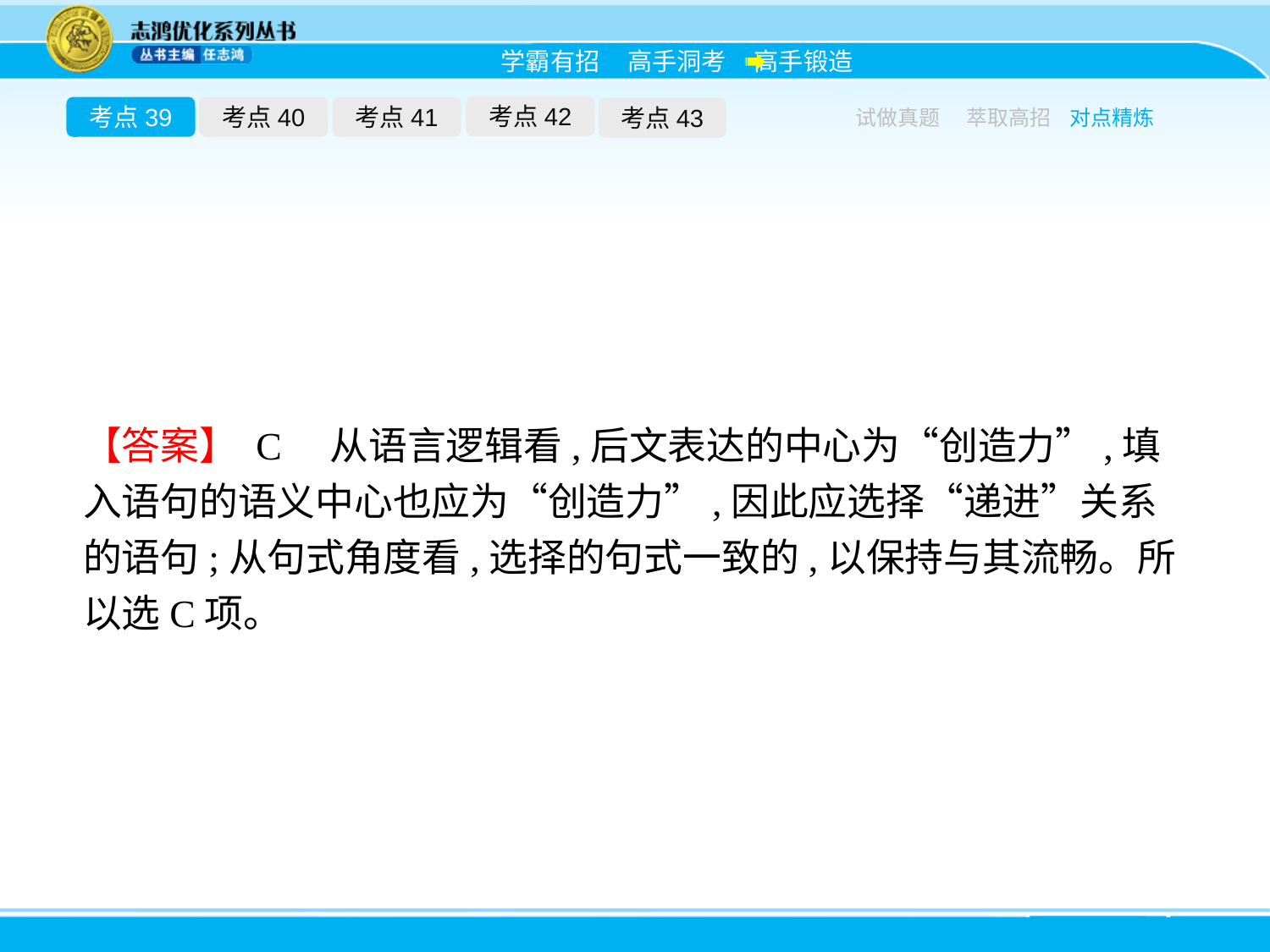

考点42
考点39
考点40
考点41
考点43
试做真题
萃取高招
对点精炼
【答案】 C　从语言逻辑看,后文表达的中心为“创造力”,填入语句的语义中心也应为“创造力”,因此应选择“递进”关系的语句;从句式角度看,选择的句式一致的,以保持与其流畅。所以选C项。